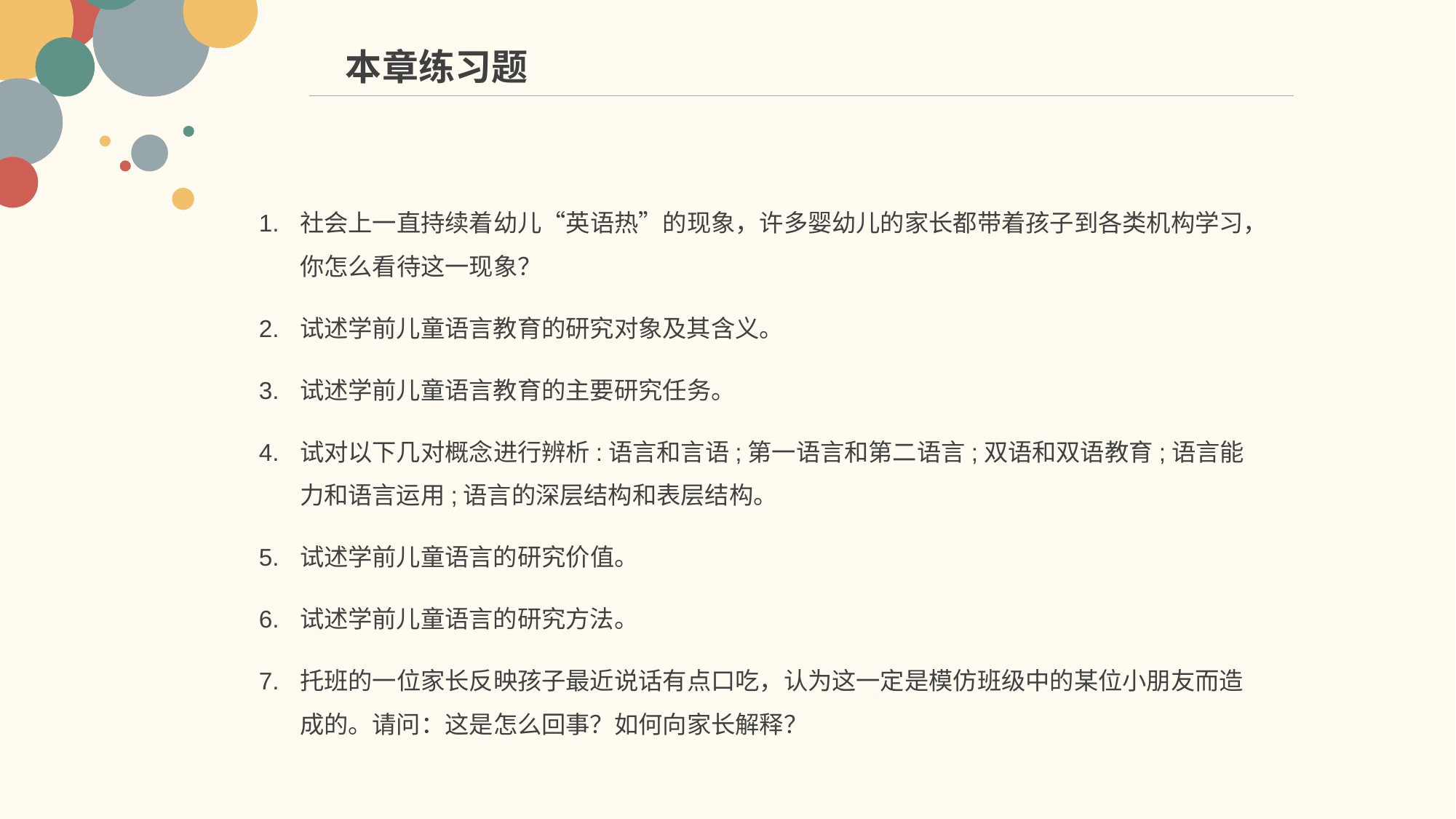

本章练习题
社会上一直持续着幼儿“英语热”的现象，许多婴幼儿的家长都带着孩子到各类机构学习，你怎么看待这一现象？
试述学前儿童语言教育的研究对象及其含义。
试述学前儿童语言教育的主要研究任务。
试对以下几对概念进行辨析:语言和言语;第一语言和第二语言;双语和双语教育;语言能力和语言运用;语言的深层结构和表层结构。
试述学前儿童语言的研究价值。
试述学前儿童语言的研究方法。
托班的一位家长反映孩子最近说话有点口吃，认为这一定是模仿班级中的某位小朋友而造成的。请问：这是怎么回事？如何向家长解释？